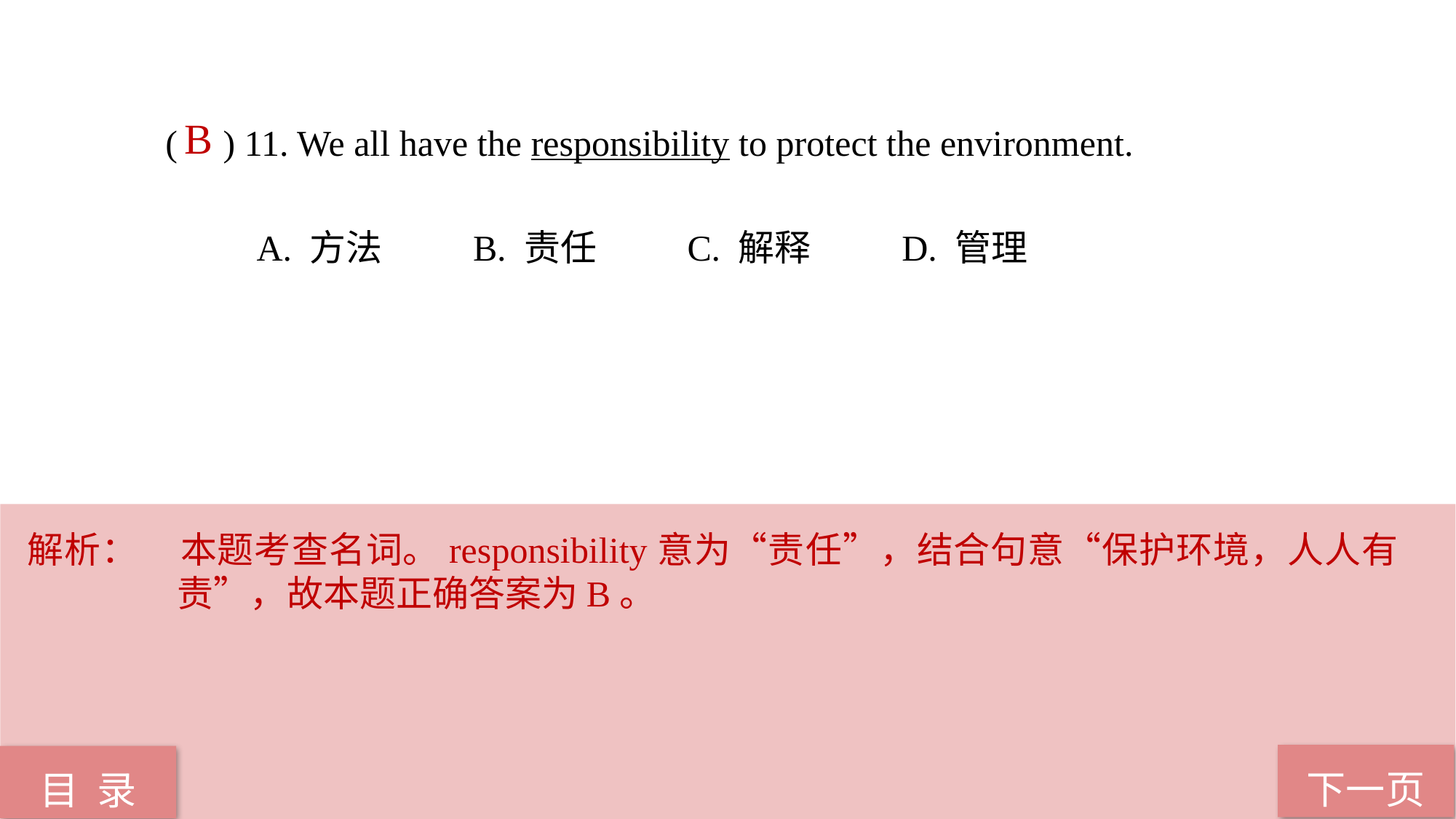

B
(     ) 11. We all have the responsibility to protect the environment.

          A. 方法          B. 责任          C. 解释          D. 管理
解析：	本题考查名词。responsibility意为“责任”，结合句意“保护环境，人人有责”，故本题正确答案为B。